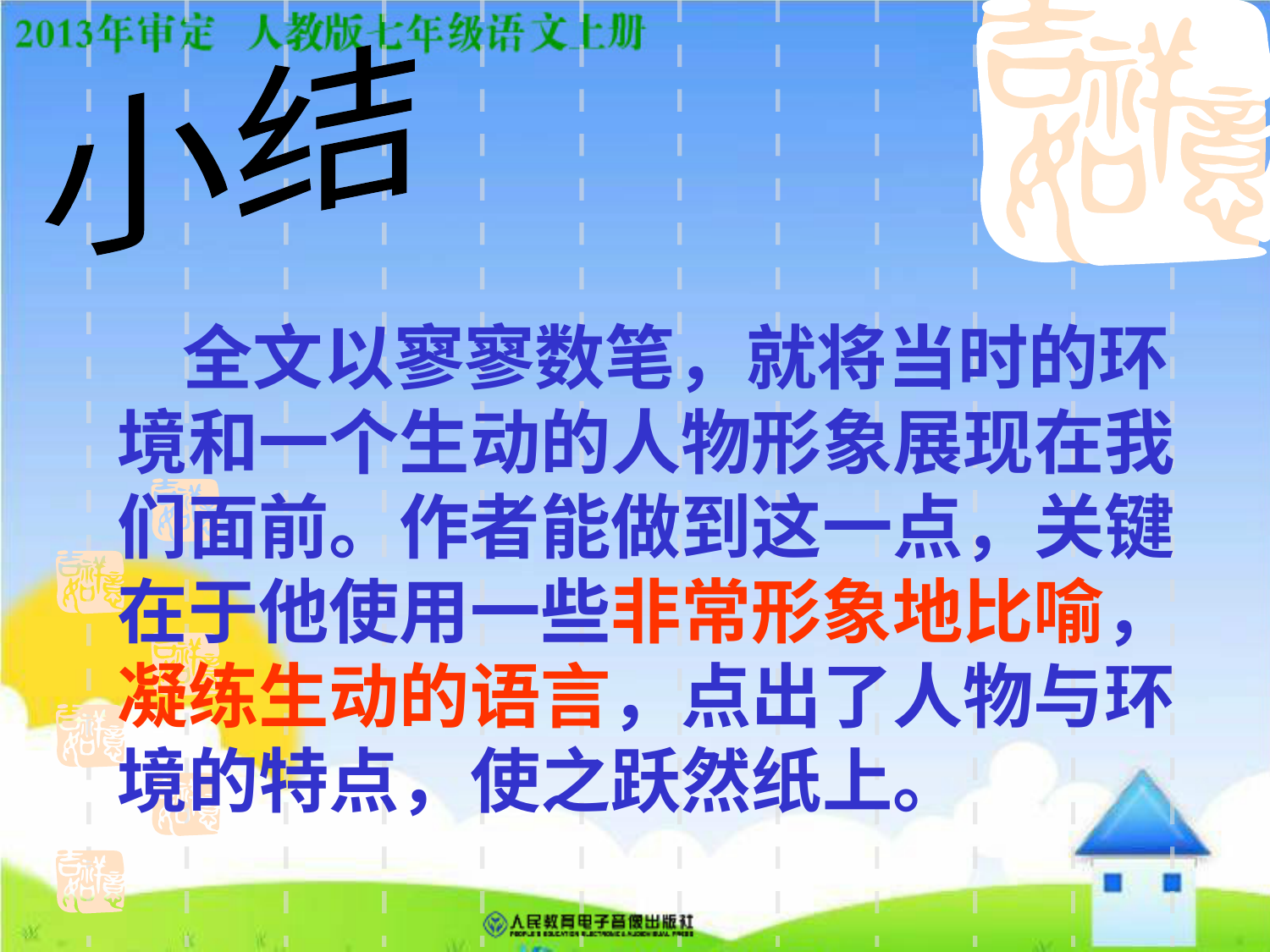

小结
    全文以寥寥数笔，就将当时的环境和一个生动的人物形象展现在我们面前。作者能做到这一点，关键在于他使用一些非常形象地比喻，凝练生动的语言，点出了人物与环境的特点，使之跃然纸上。